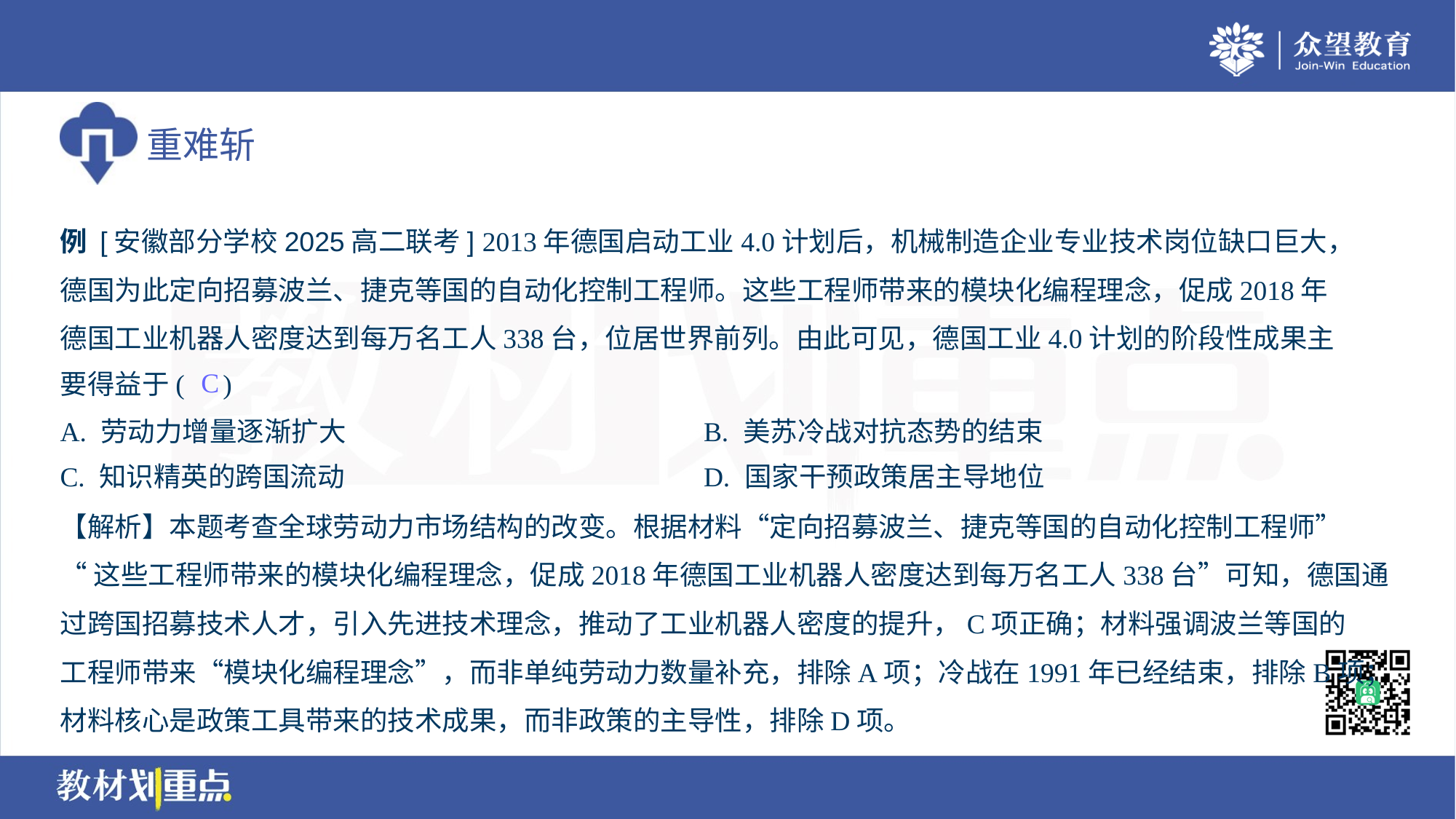

例 [安徽部分学校2025高二联考] 2013年德国启动工业4.0计划后，机械制造企业专业技术岗位缺口巨大，
德国为此定向招募波兰、捷克等国的自动化控制工程师。这些工程师带来的模块化编程理念，促成2018年
德国工业机器人密度达到每万名工人338台，位居世界前列。由此可见，德国工业4.0计划的阶段性成果主
要得益于(     )
C
A. 劳动力增量逐渐扩大	B. 美苏冷战对抗态势的结束
C. 知识精英的跨国流动	D. 国家干预政策居主导地位
【解析】本题考查全球劳动力市场结构的改变。根据材料“定向招募波兰、捷克等国的自动化控制工程师”
“这些工程师带来的模块化编程理念，促成2018年德国工业机器人密度达到每万名工人338台”可知，德国通
过跨国招募技术人才，引入先进技术理念，推动了工业机器人密度的提升，C项正确；材料强调波兰等国的
工程师带来“模块化编程理念”，而非单纯劳动力数量补充，排除A项；冷战在1991年已经结束，排除B项；
材料核心是政策工具带来的技术成果，而非政策的主导性，排除D项。